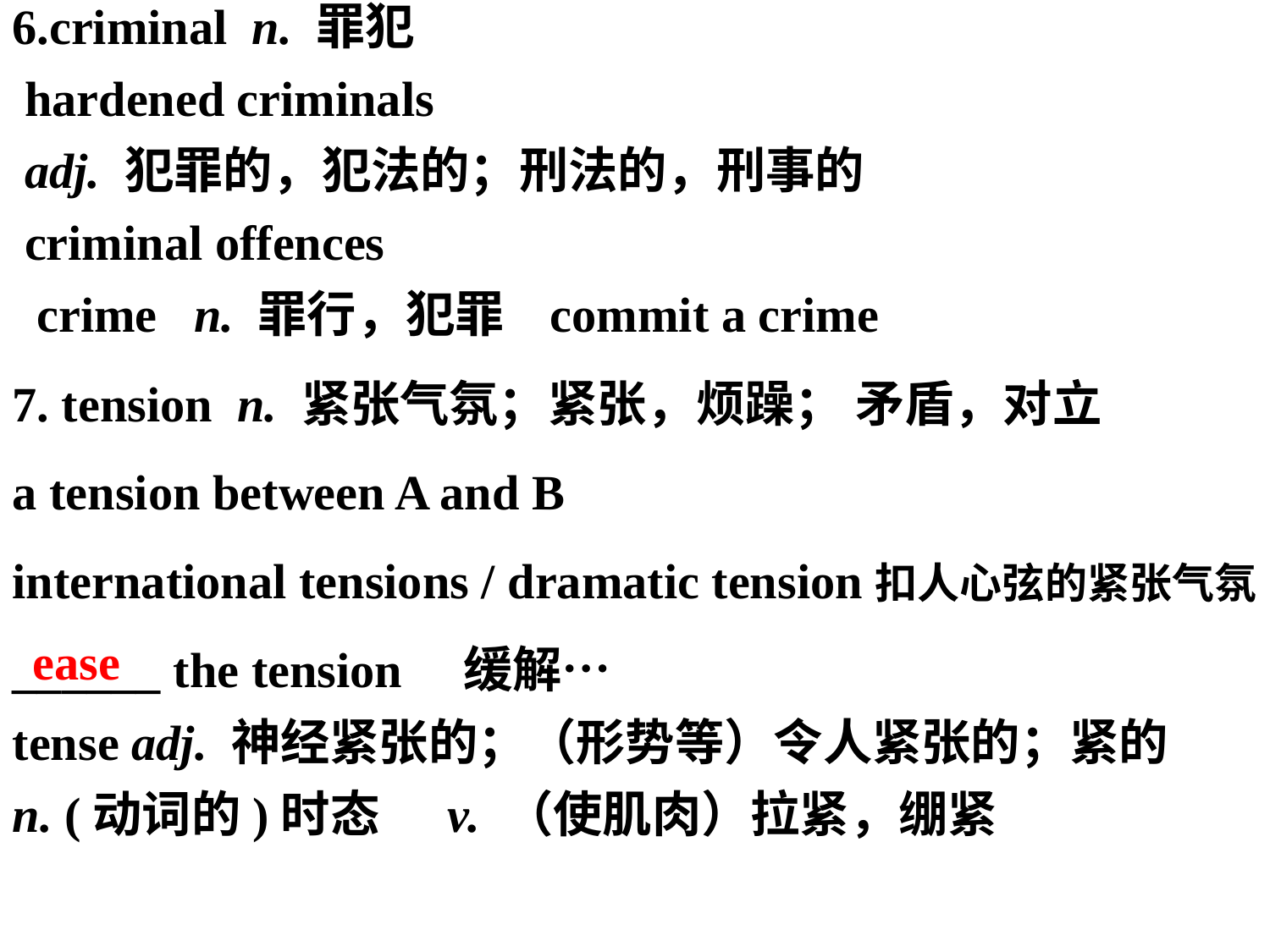

6.criminal  n. 罪犯
 hardened criminals
 adj. 犯罪的，犯法的；刑法的，刑事的
 criminal offences
  crime   n. 罪行，犯罪   commit a crime

7. tension  n. 紧张气氛；紧张，烦躁； 矛盾，对立
a tension between A and B
international tensions / dramatic tension扣人心弦的紧张气氛
______ the tension    缓解…
tense adj. 神经紧张的；（形势等）令人紧张的；紧的
n. (动词的)时态     v. （使肌肉）拉紧，绷紧
ease